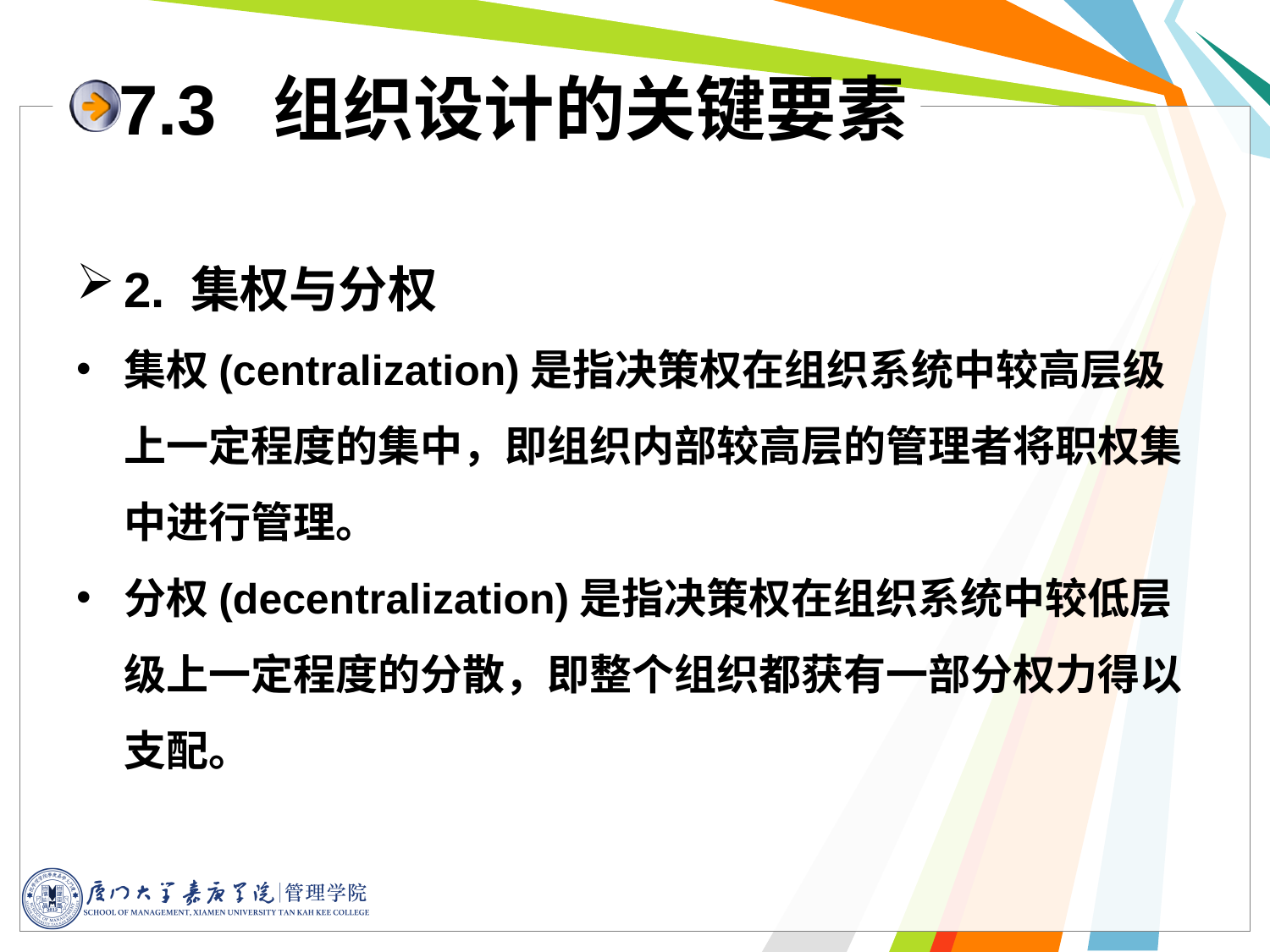

# 7.3  组织设计的关键要素
2. 集权与分权
集权(centralization)是指决策权在组织系统中较高层级上一定程度的集中，即组织内部较高层的管理者将职权集中进行管理。
分权(decentralization)是指决策权在组织系统中较低层级上一定程度的分散，即整个组织都获有一部分权力得以支配。